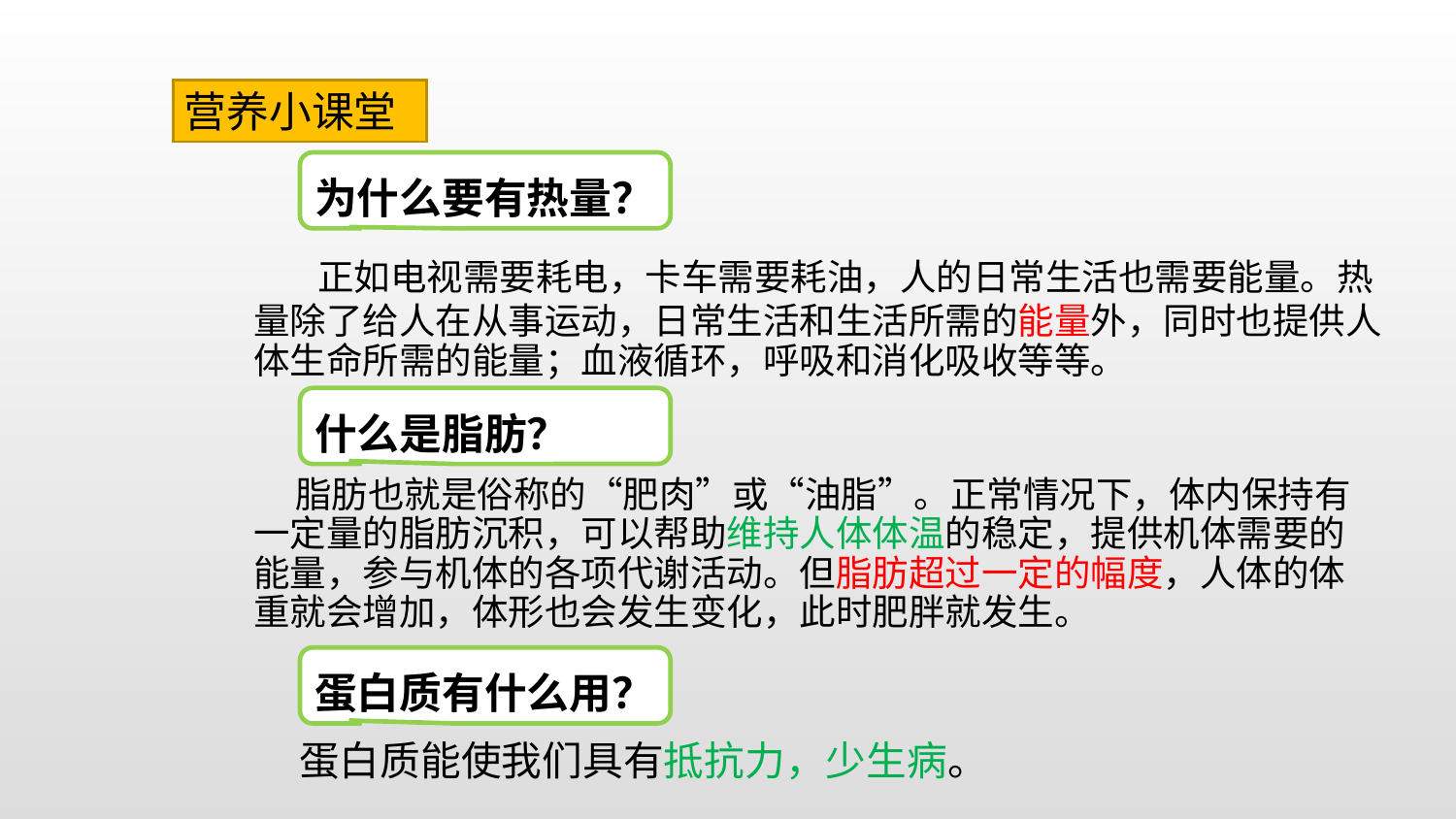

营养小课堂
为什么要有热量？
    正如电视需要耗电，卡车需要耗油，人的日常生活也需要能量。热量除了给人在从事运动，日常生活和生活所需的能量外，同时也提供人体生命所需的能量；血液循环，呼吸和消化吸收等等。
什么是脂肪？
    脂肪也就是俗称的“肥肉”或“油脂”。正常情况下，体内保持有一定量的脂肪沉积，可以帮助维持人体体温的稳定，提供机体需要的能量，参与机体的各项代谢活动。但脂肪超过一定的幅度，人体的体重就会增加，体形也会发生变化，此时肥胖就发生。
蛋白质有什么用？
    蛋白质能使我们具有抵抗力，少生病。